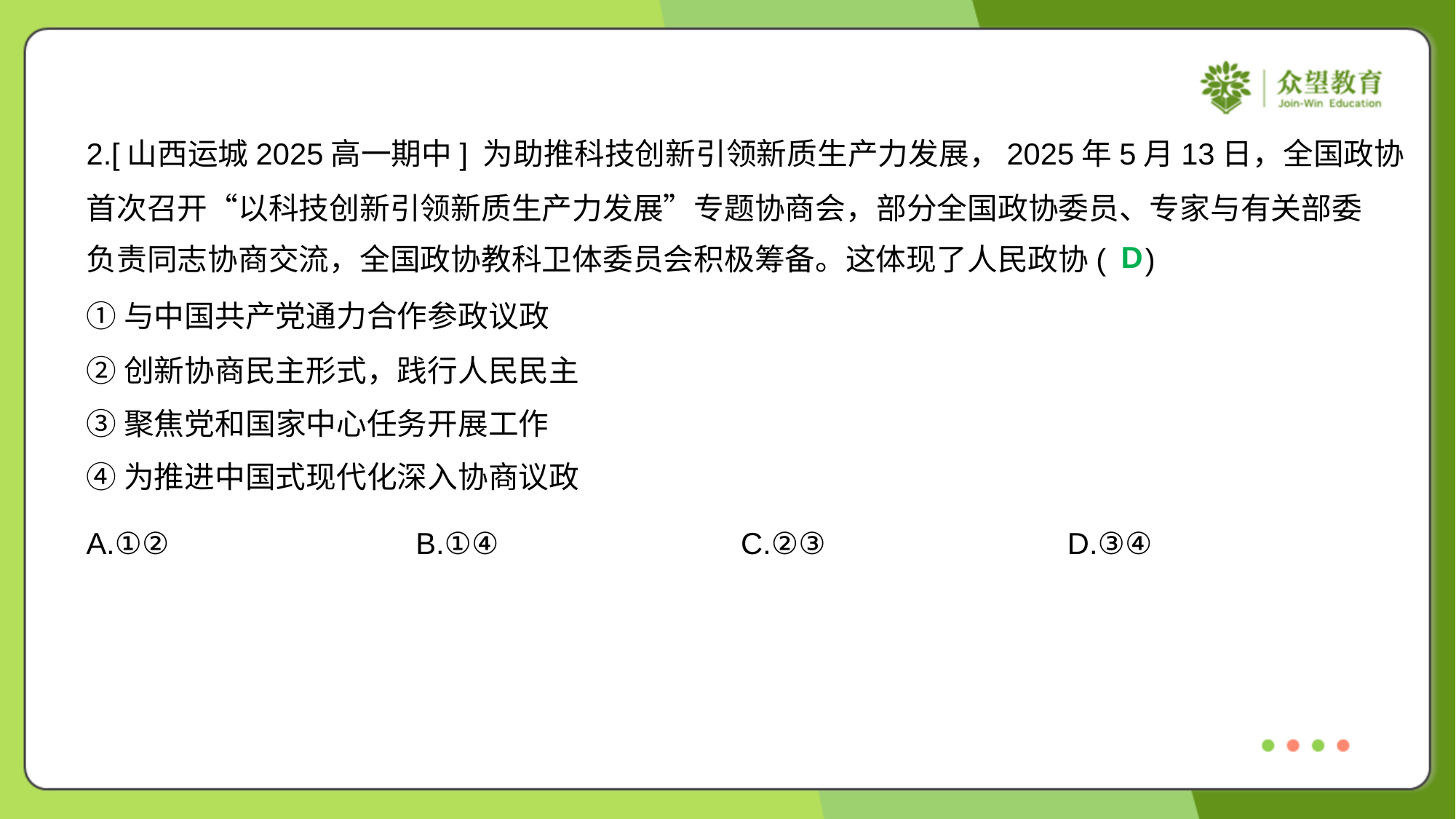

2.[山西运城2025高一期中] 为助推科技创新引领新质生产力发展，2025年5月13日，全国政协
首次召开“以科技创新引领新质生产力发展”专题协商会，部分全国政协委员、专家与有关部委
负责同志协商交流，全国政协教科卫体委员会积极筹备。这体现了人民政协(     )
D
①与中国共产党通力合作参政议政
②创新协商民主形式，践行人民民主
③聚焦党和国家中心任务开展工作
④为推进中国式现代化深入协商议政
A.①②	B.①④	C.②③	D.③④